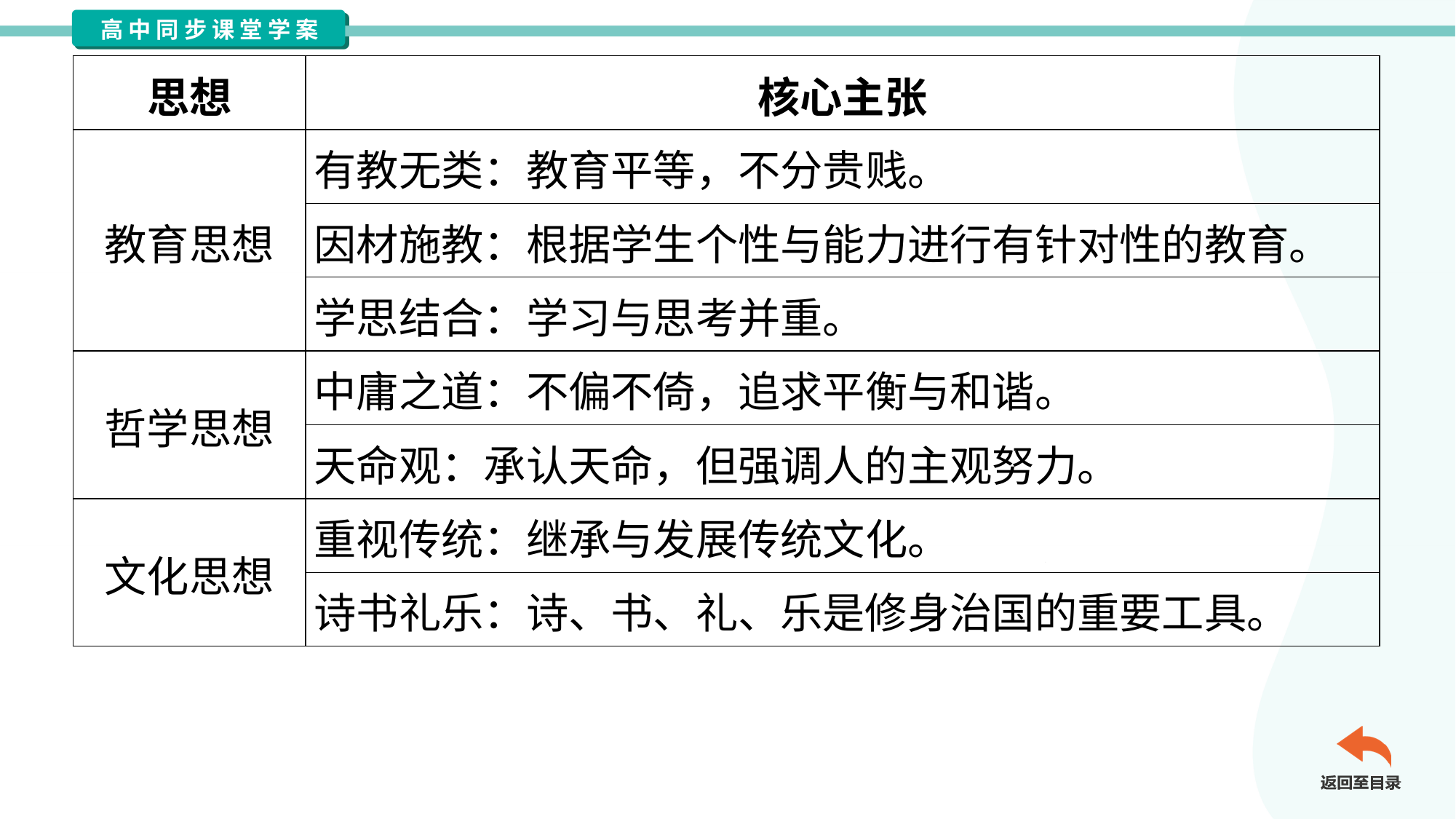

| 思想 | 核心主张 |
| --- | --- |
| 教育思想 | 有教无类：教育平等，不分贵贱。 |
|  | 因材施教：根据学生个性与能力进行有针对性的教育。 |
|  | 学思结合：学习与思考并重。 |
| 哲学思想 | 中庸之道：不偏不倚，追求平衡与和谐。 |
|  | 天命观：承认天命，但强调人的主观努力。 |
| 文化思想 | 重视传统：继承与发展传统文化。 |
|  | 诗书礼乐：诗、书、礼、乐是修身治国的重要工具。 |